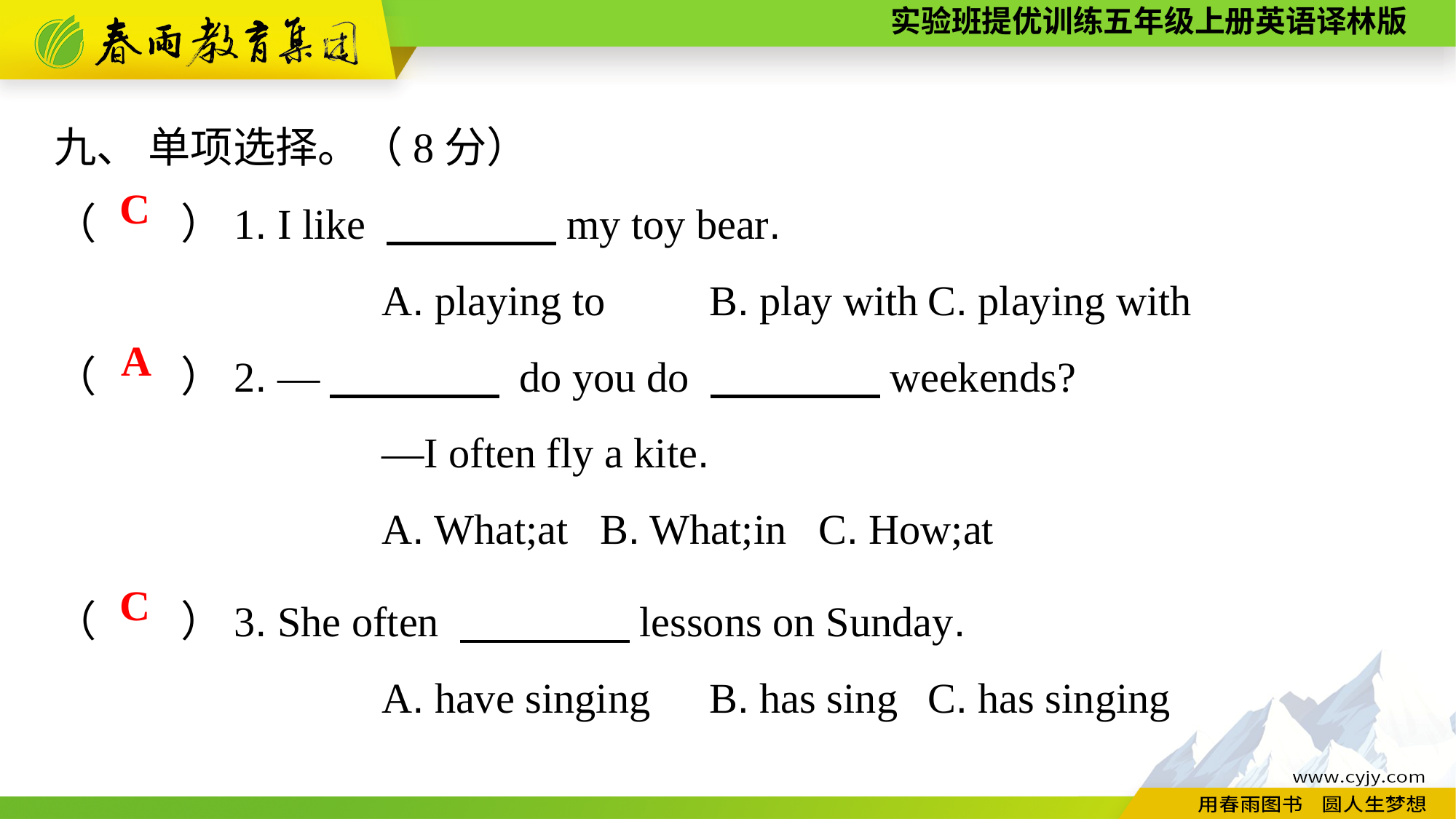

九、 单项选择。（8分）
（　　）1. I like 　　　　my toy bear.
			A. playing to	B. play with	C. playing with
（　　）2. —　　　　 do you do 　　　　weekends?
			—I often fly a kite.
			A. What;at	B. What;in	C. How;at
C
A
（　　）3. She often 　　　　lessons on Sunday.
			A. have singing	B. has sing	C. has singing
C